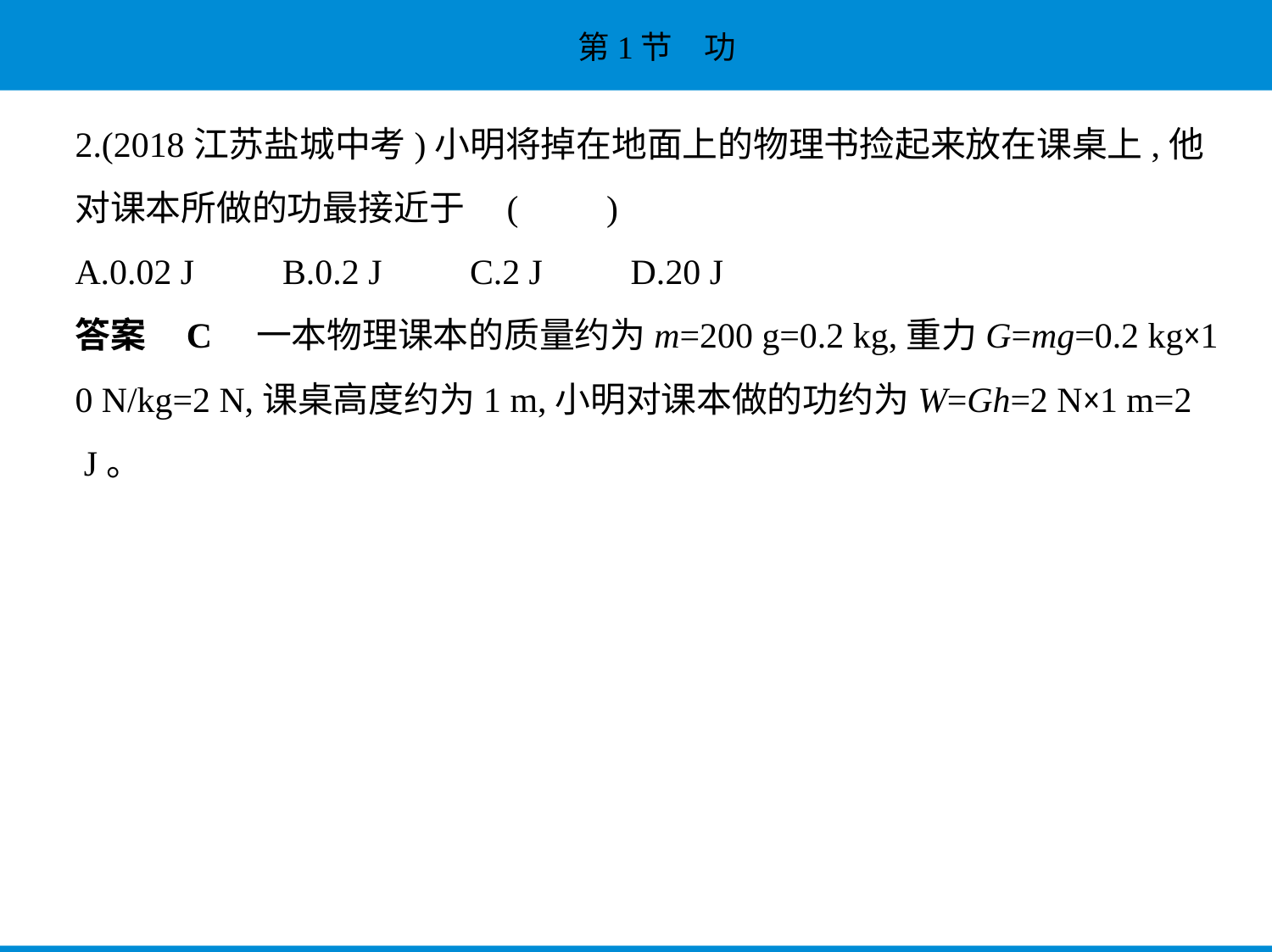

2.(2018江苏盐城中考)小明将掉在地面上的物理书捡起来放在课桌上,他
对课本所做的功最接近于 (　　)
A.0.02 J　　B.0.2 J　　C.2 J　　D.20 J
答案    C　一本物理课本的质量约为m=200 g=0.2 kg,重力G=mg=0.2 kg×1
0 N/kg=2 N,课桌高度约为1 m,小明对课本做的功约为W=Gh=2 N×1 m=2
 J。